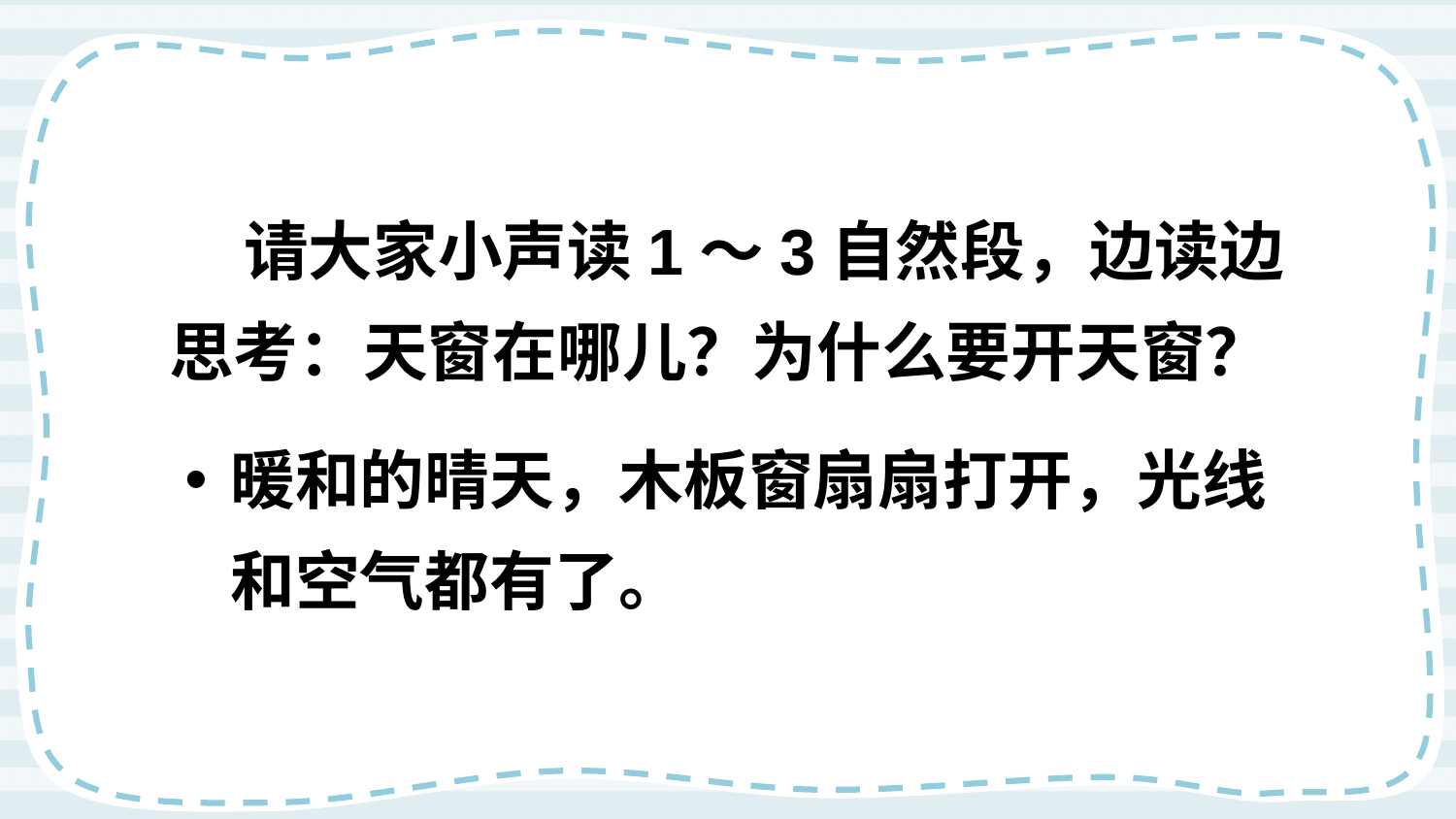

请大家小声读1～3自然段，边读边思考：天窗在哪儿？为什么要开天窗？
暖和的晴天，木板窗扇扇打开，光线和空气都有了。